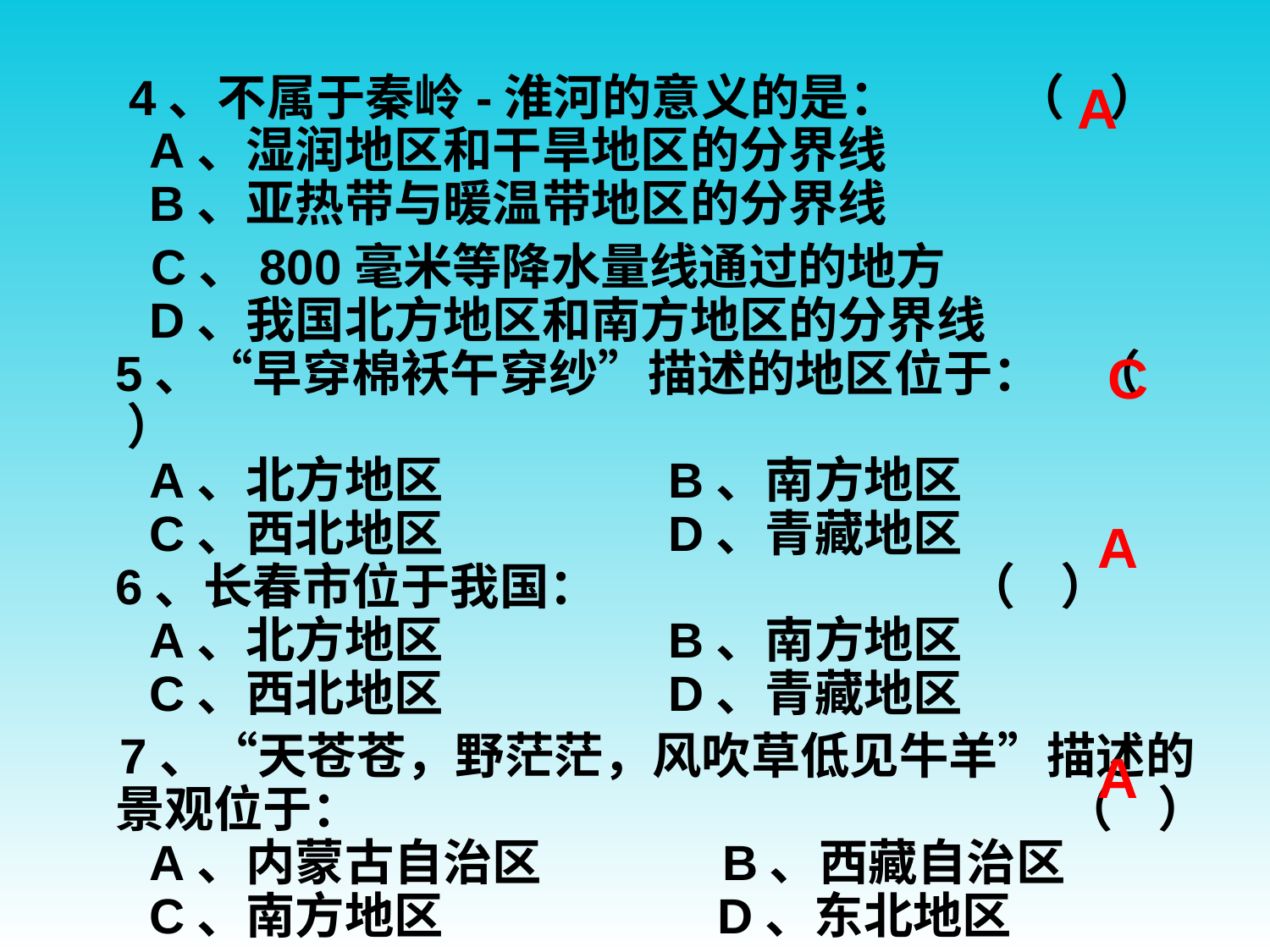

4、不属于秦岭-淮河的意义的是：     　 （    ）
  A、湿润地区和干旱地区的分界线
  B、亚热带与暖温带地区的分界线
　  C、800毫米等降水量线通过的地方
  D、我国北方地区和南方地区的分界线
5、“早穿棉袄午穿纱”描述的地区位于：　（    ）
  A、北方地区                   B、南方地区
  C、西北地区                   D、青藏地区
6、长春市位于我国：                   　　     （    ）
  A、北方地区                   B、南方地区
  C、西北地区                   D、青藏地区
　7、“天苍苍，野茫茫，风吹草低见牛羊”描述的景观位于： 　　　　　　　　　　　　　　（    ）
  A、内蒙古自治区               B、西藏自治区
  C、南方地区                   　D、东北地区
A
C
A
A